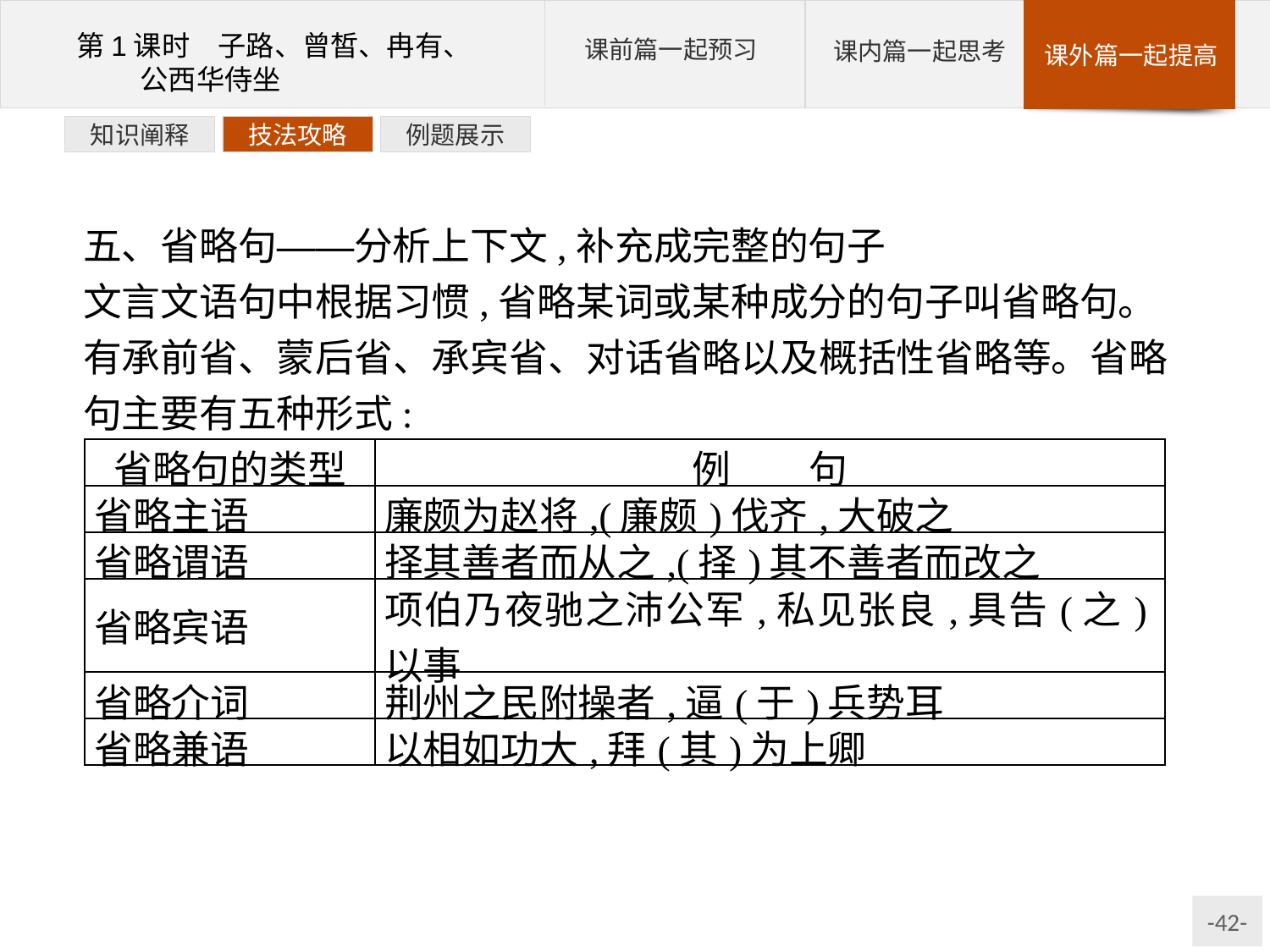

例题展示
技法攻略
知识阐释
五、省略句——分析上下文,补充成完整的句子
文言文语句中根据习惯,省略某词或某种成分的句子叫省略句。有承前省、蒙后省、承宾省、对话省略以及概括性省略等。省略句主要有五种形式:
| 省略句的类型 | 例　　句 |
| --- | --- |
| 省略主语 | 廉颇为赵将,(廉颇)伐齐,大破之 |
| 省略谓语 | 择其善者而从之,(择)其不善者而改之 |
| 省略宾语 | 项伯乃夜驰之沛公军,私见张良,具告(之)以事 |
| 省略介词 | 荆州之民附操者,逼(于)兵势耳 |
| 省略兼语 | 以相如功大,拜(其)为上卿 |